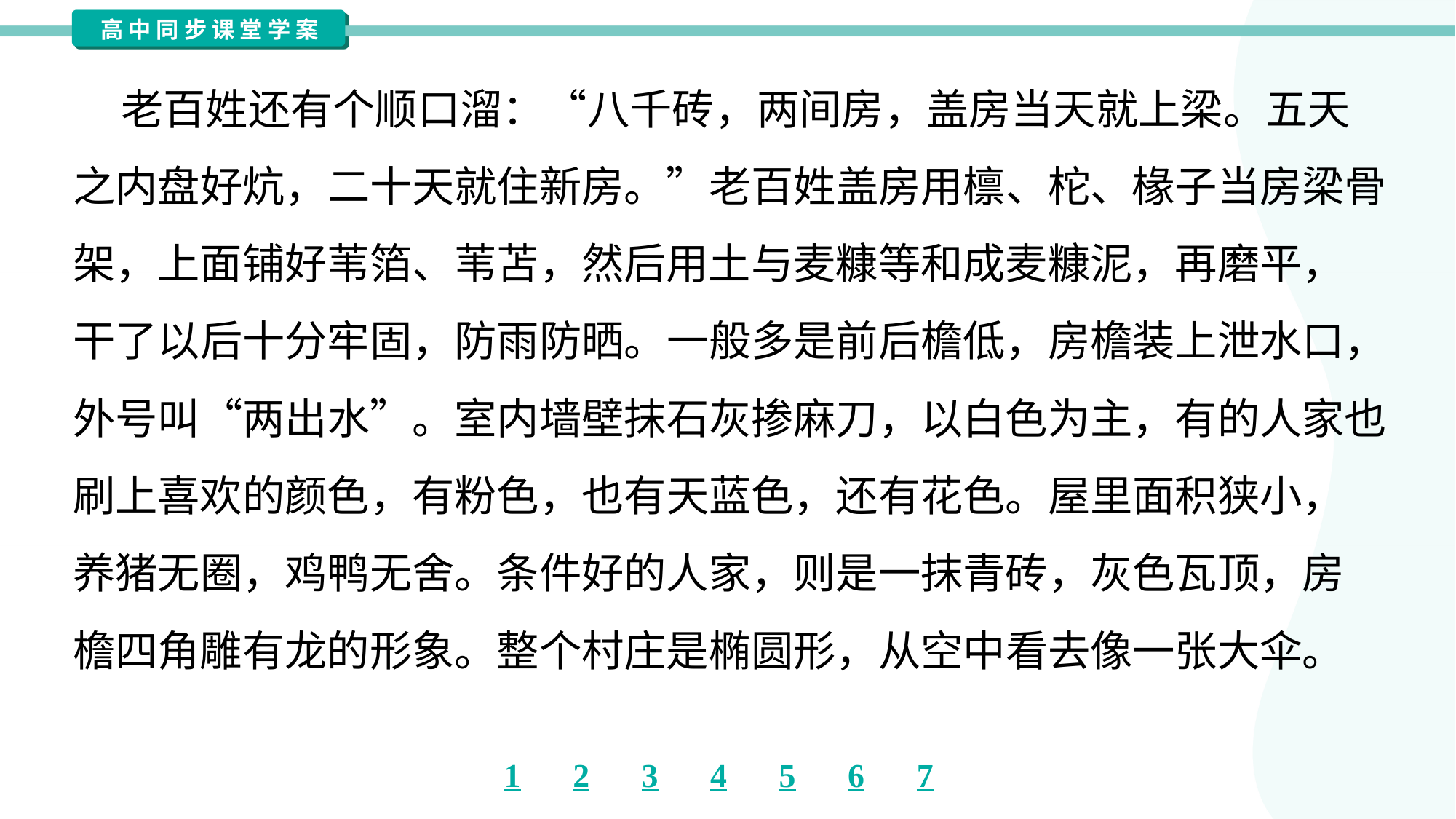

老百姓还有个顺口溜：“八千砖，两间房，盖房当天就上梁。五天
之内盘好炕，二十天就住新房。”老百姓盖房用檩、柁、椽子当房梁骨
架，上面铺好苇箔、苇苫，然后用土与麦糠等和成麦糠泥，再磨平，
干了以后十分牢固，防雨防晒。一般多是前后檐低，房檐装上泄水口，
外号叫“两出水”。室内墙壁抹石灰掺麻刀，以白色为主，有的人家也
刷上喜欢的颜色，有粉色，也有天蓝色，还有花色。屋里面积狭小，
养猪无圈，鸡鸭无舍。条件好的人家，则是一抹青砖，灰色瓦顶，房
檐四角雕有龙的形象。整个村庄是椭圆形，从空中看去像一张大伞。